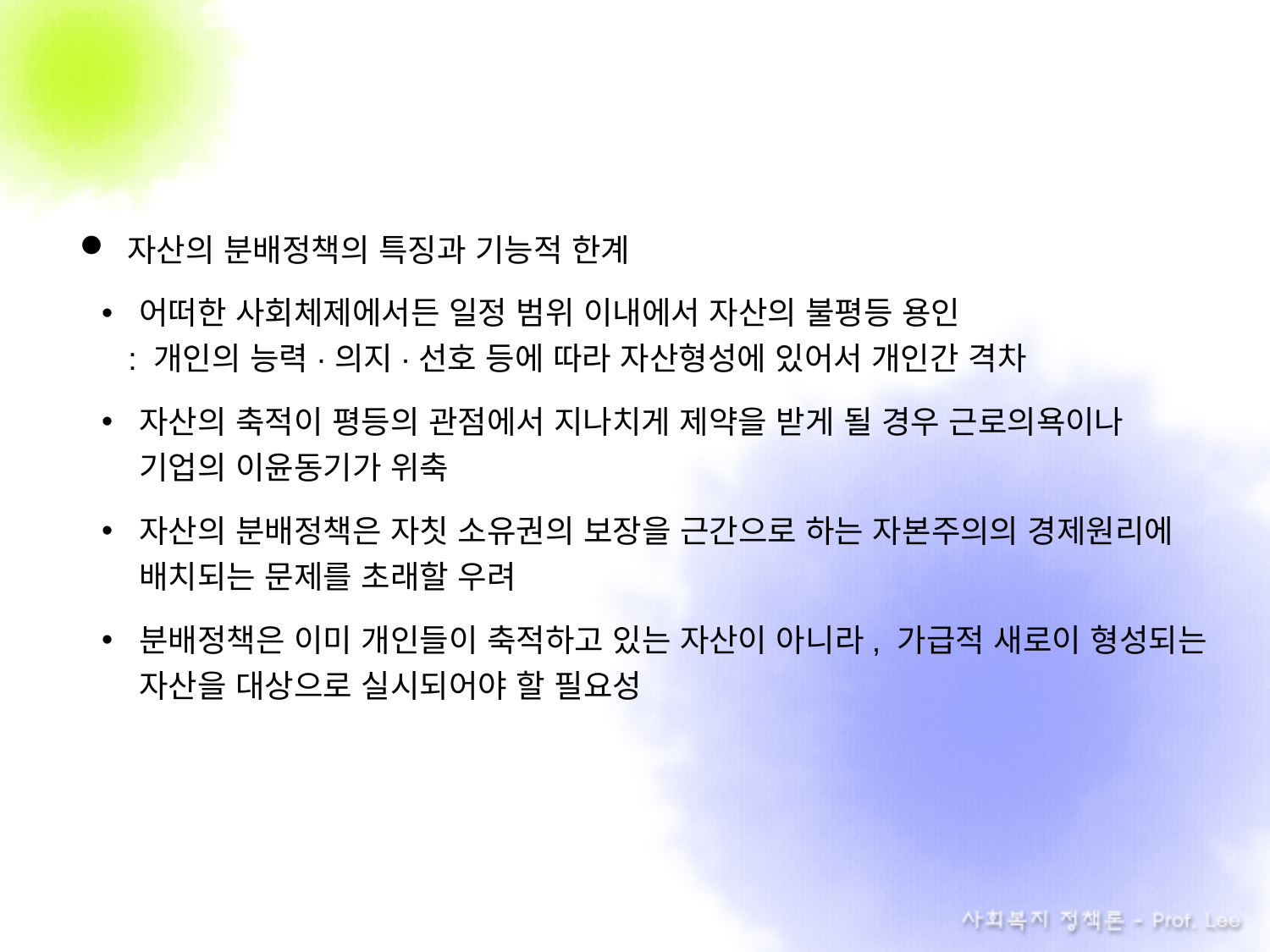

자산의 분배정책의 특징과 기능적 한계
어떠한 사회체제에서든 일정 범위 이내에서 자산의 불평등 용인
   : 개인의 능력·의지·선호 등에 따라 자산형성에 있어서 개인간 격차
자산의 축적이 평등의 관점에서 지나치게 제약을 받게 될 경우 근로의욕이나 기업의 이윤동기가 위축
자산의 분배정책은 자칫 소유권의 보장을 근간으로 하는 자본주의의 경제원리에 배치되는 문제를 초래할 우려
분배정책은 이미 개인들이 축적하고 있는 자산이 아니라, 가급적 새로이 형성되는 자산을 대상으로 실시되어야 할 필요성